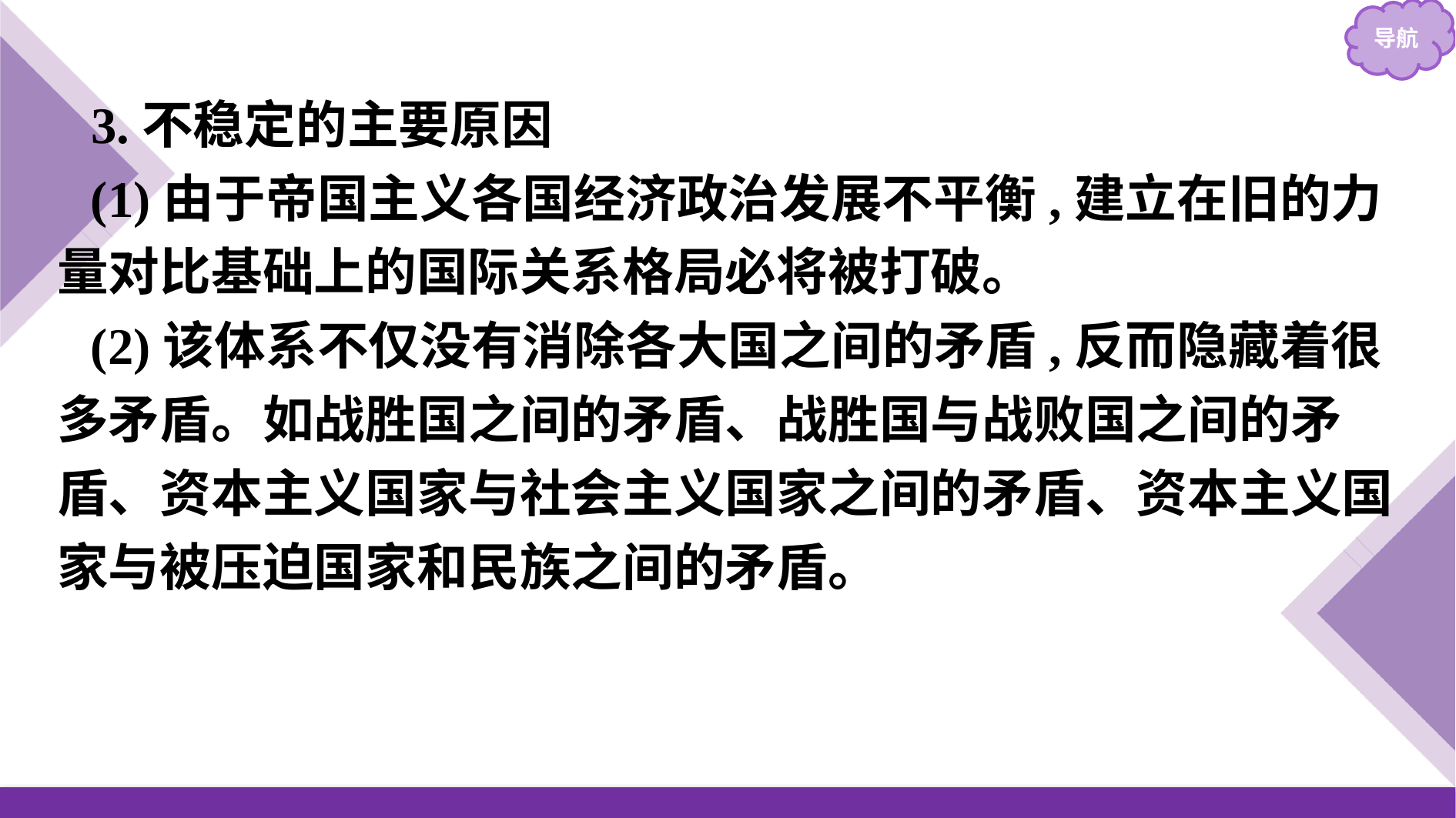

3.不稳定的主要原因
(1)由于帝国主义各国经济政治发展不平衡,建立在旧的力量对比基础上的国际关系格局必将被打破。
(2)该体系不仅没有消除各大国之间的矛盾,反而隐藏着很多矛盾。如战胜国之间的矛盾、战胜国与战败国之间的矛盾、资本主义国家与社会主义国家之间的矛盾、资本主义国家与被压迫国家和民族之间的矛盾。